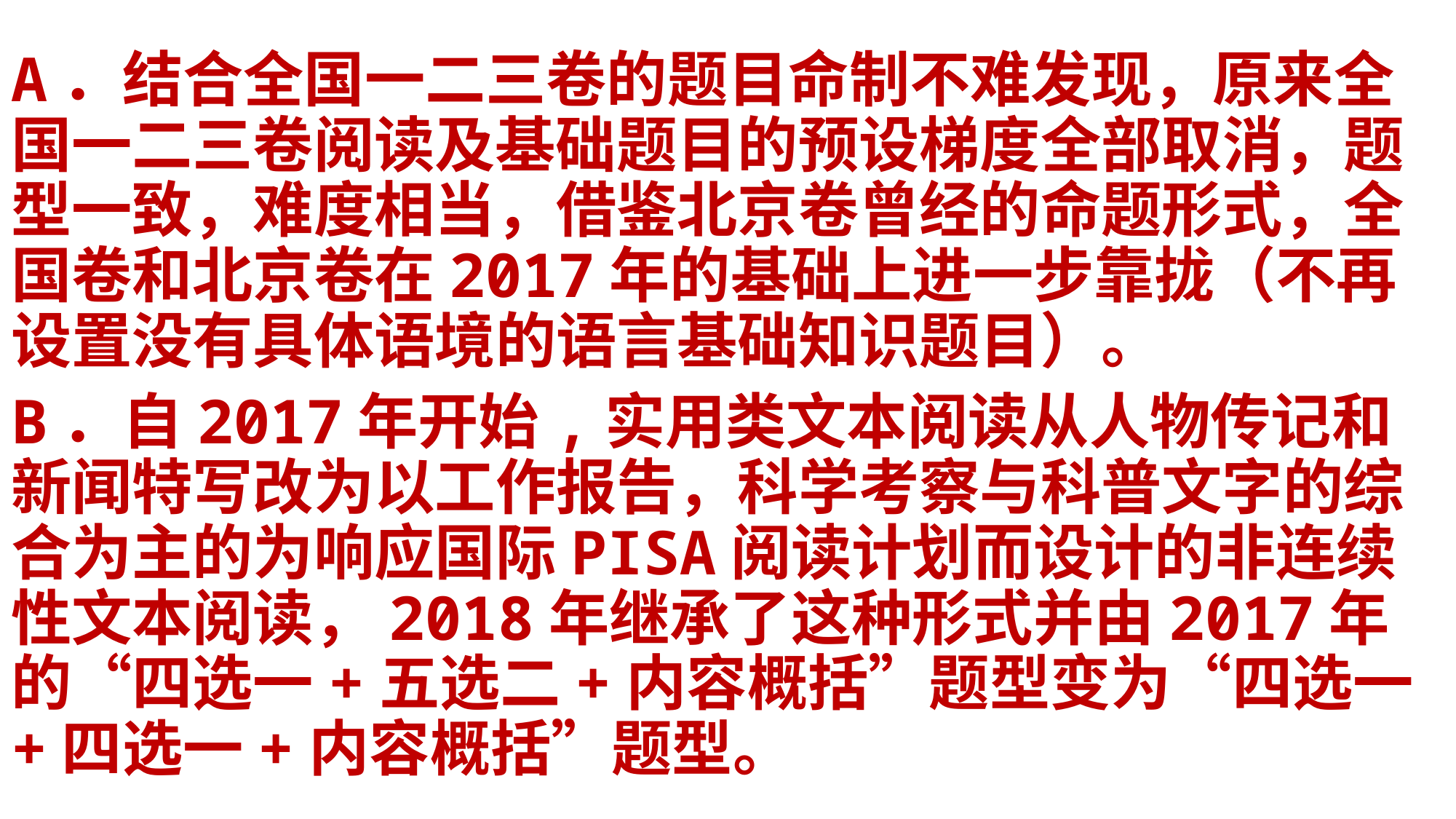

A．结合全国一二三卷的题目命制不难发现，原来全国一二三卷阅读及基础题目的预设梯度全部取消，题型一致，难度相当，借鉴北京卷曾经的命题形式，全国卷和北京卷在2017年的基础上进一步靠拢（不再设置没有具体语境的语言基础知识题目）。
B．自2017年开始,实用类文本阅读从人物传记和新闻特写改为以工作报告，科学考察与科普文字的综合为主的为响应国际PISA阅读计划而设计的非连续性文本阅读，2018年继承了这种形式并由2017年的“四选一+五选二+内容概括”题型变为“四选一+四选一+内容概括”题型。

#